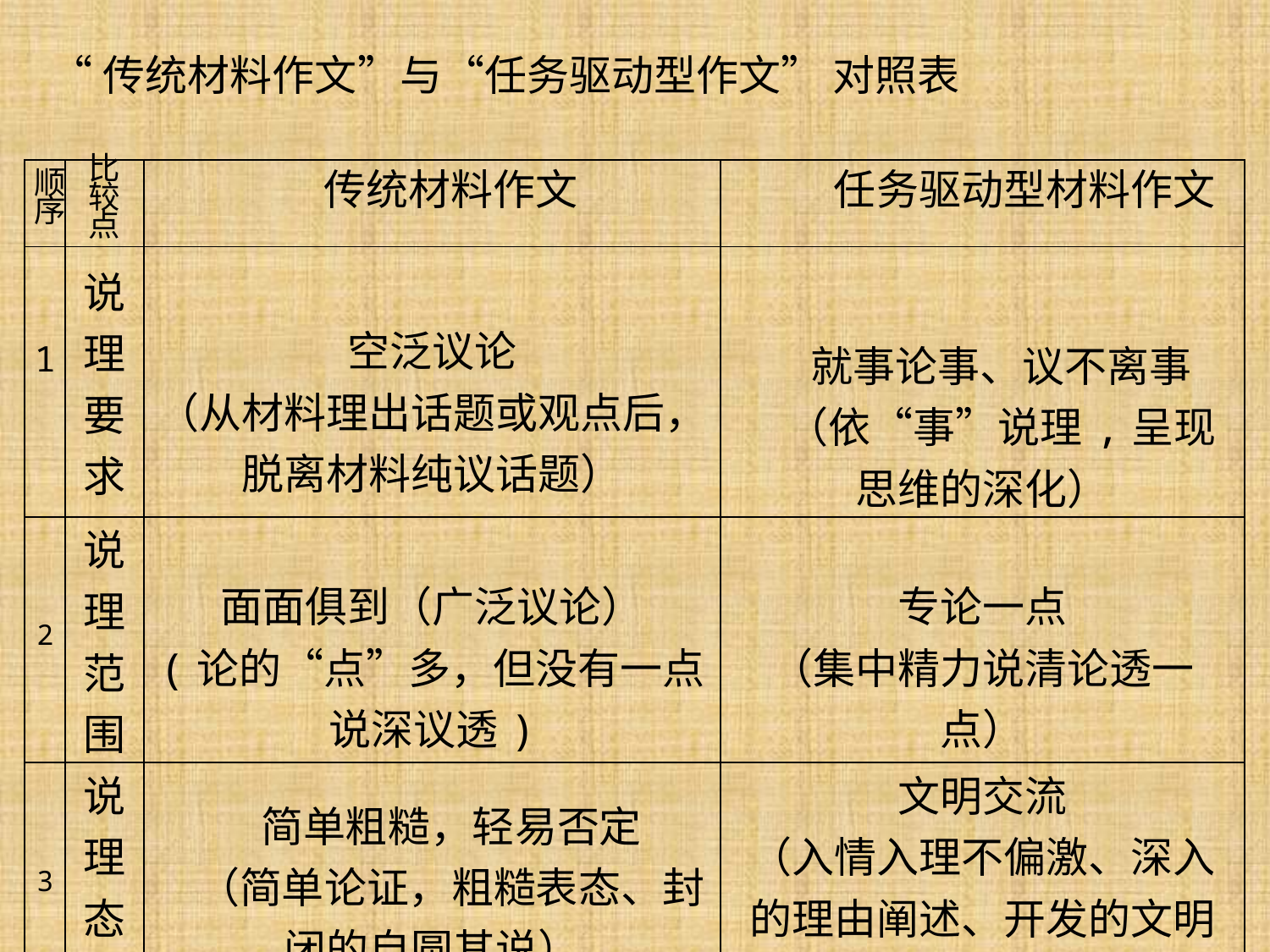

“传统材料作文”与“任务驱动型作文” 对照表
| 顺序 | 比较点 | 传统材料作文 | 任务驱动型材料作文 |
| --- | --- | --- | --- |
| 1 | 说理要求 | 空泛议论 （从材料理出话题或观点后， 脱离材料纯议话题） | 就事论事、议不离事 （依“事”说理,呈现思维的深化） |
| 2 | 说理范围 | 面面俱到（广泛议论） (论的“点”多，但没有一点说深议透) | 专论一点 （集中精力说清论透一点） |
| 3 | 说理态度 | 简单粗糙，轻易否定 （简单论证，粗糙表态、封闭的自圆其说） | 文明交流 （入情入理不偏激、深入的理由阐述、开发的文明交流） |